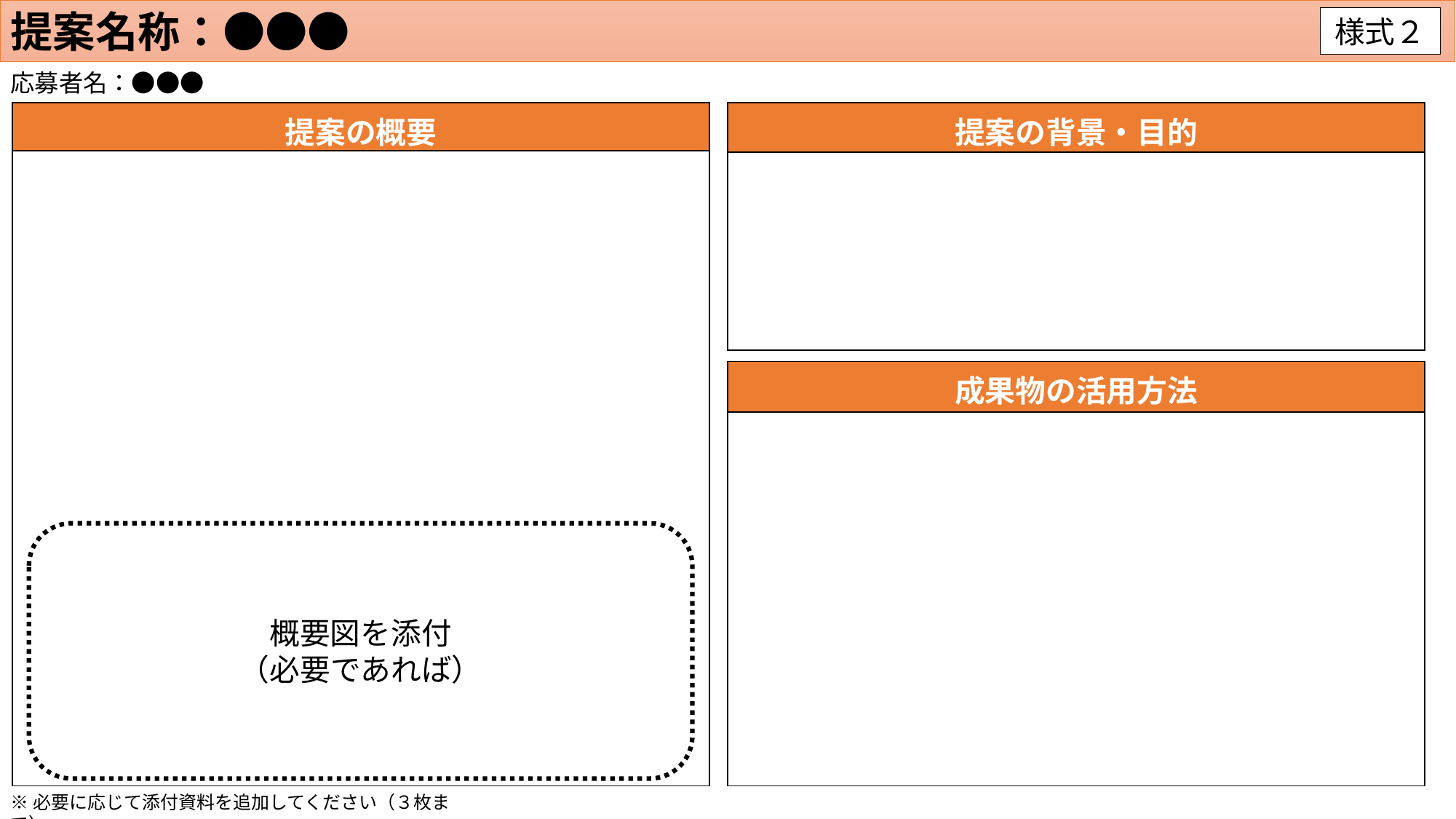

提案名称：●●●
様式２
応募者名：●●●
| 提案の概要 |
| --- |
|  |
| 提案の背景・目的 |
| --- |
|  |
| 成果物の活用方法 |
| --- |
|  |

概要図を添付
（必要であれば）
※必要に応じて添付資料を追加してください（３枚まで）